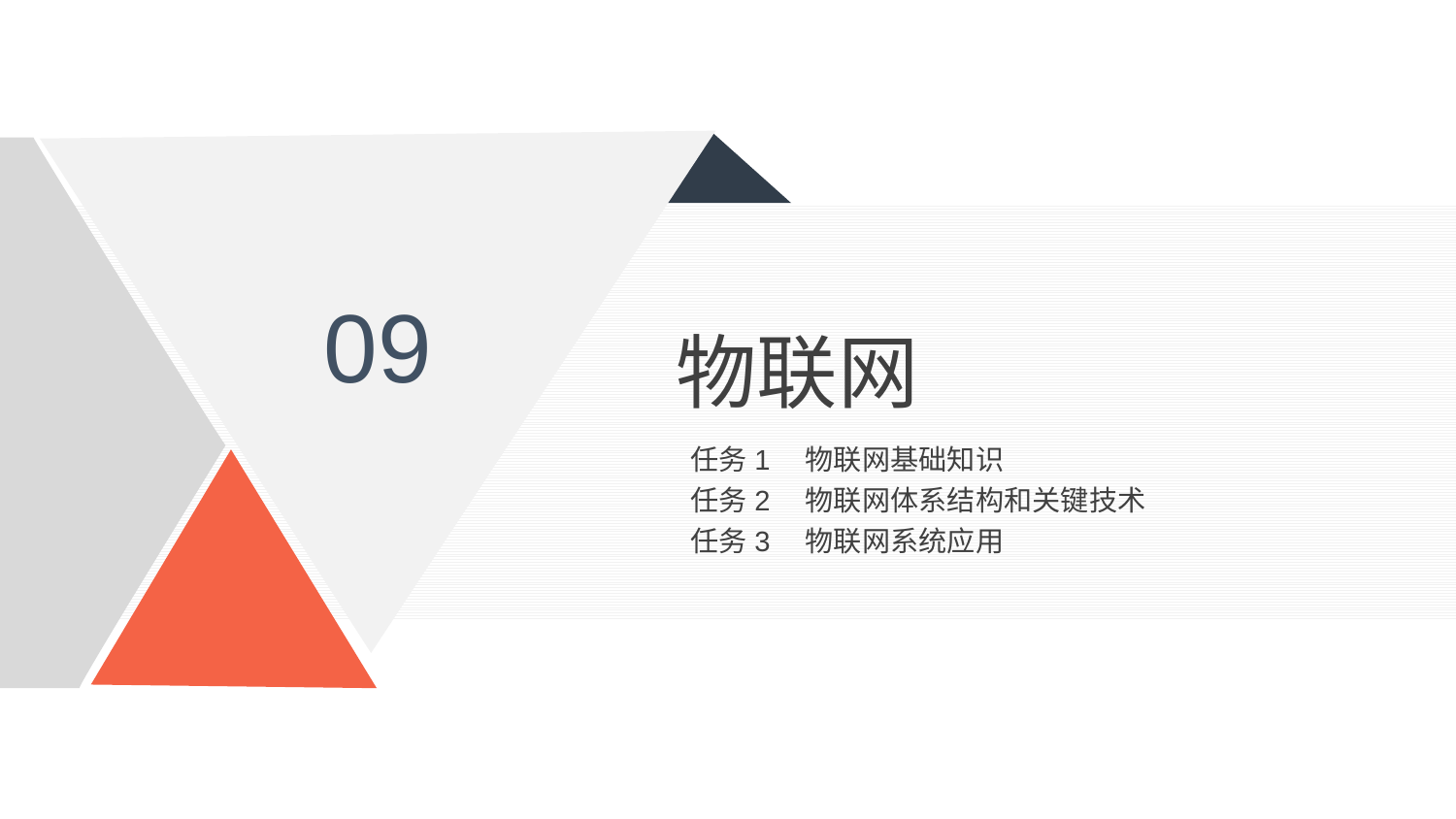

09
物联网
任务1　物联网基础知识
任务2　物联网体系结构和关键技术
任务3　物联网系统应用